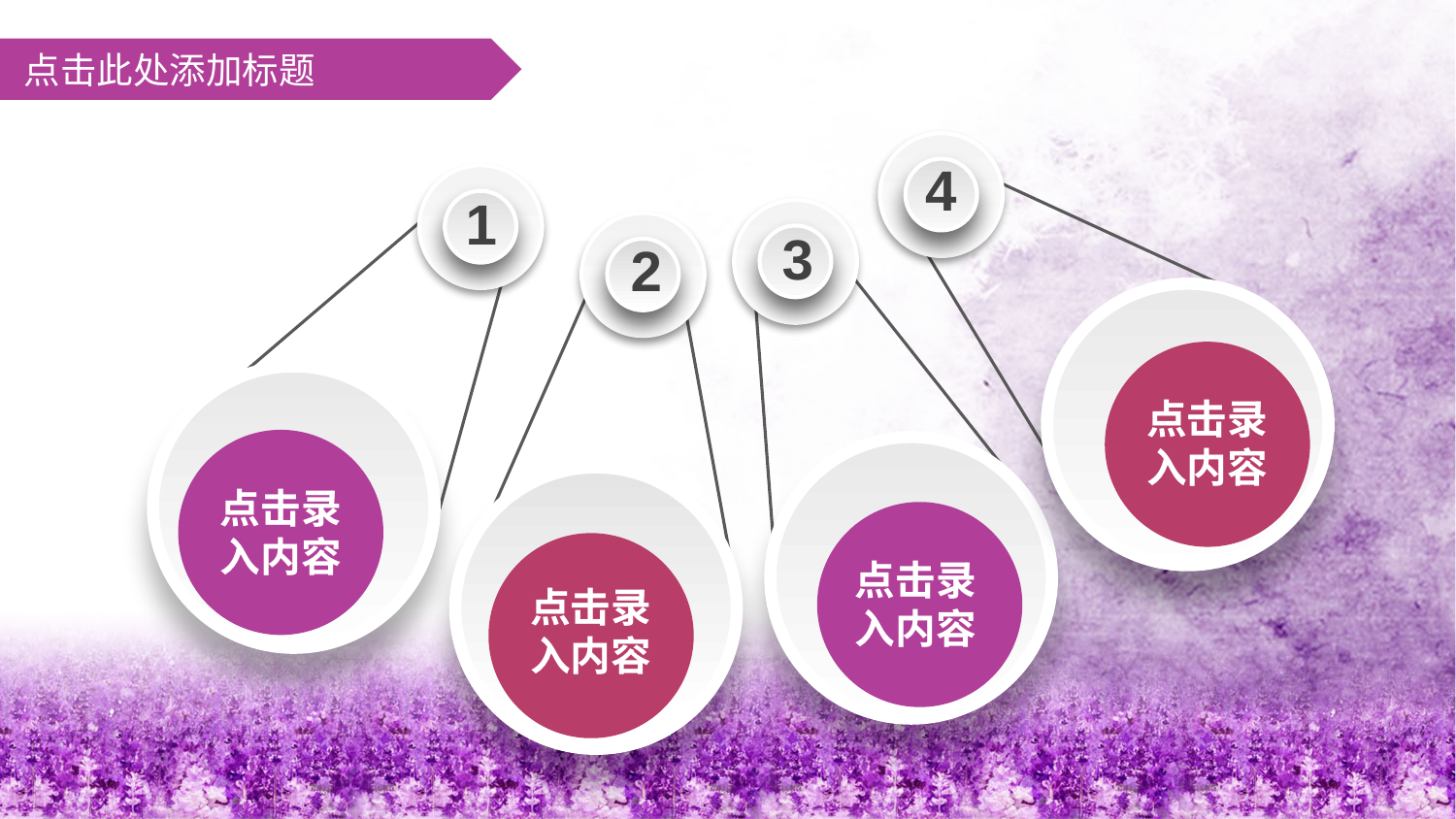

# 点击此处添加标题

1

4

3

2
点击录
入内容
点击录
入内容
点击录
入内容
点击录
入内容